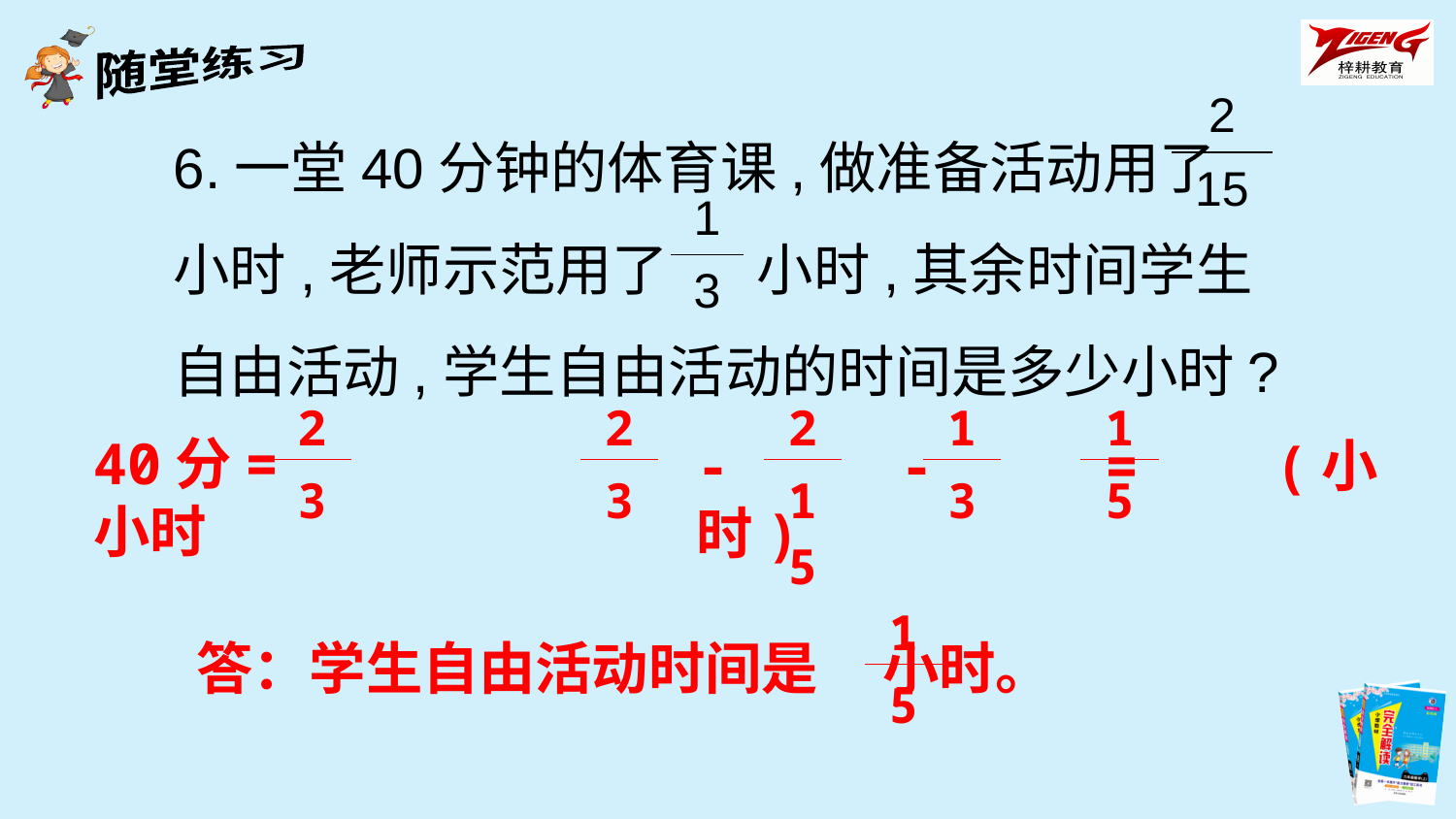

| 2 |
| --- |
| 15 |
6.一堂40分钟的体育课,做准备活动用了
小时,老师示范用了       小时,其余时间学生自由活动,学生自由活动的时间是多少小时?
| 1 |
| --- |
| 3 |
| 2 |
| --- |
| 3 |
| 2 |
| --- |
| 3 |
| 2 |
| --- |
| 15 |
| 1 |
| --- |
| 3 |
| 1 |
| --- |
| 5 |
40分=     小时
-     -     =    (小时)
| 1 |
| --- |
| 5 |
答：学生自由活动时间是     小时。